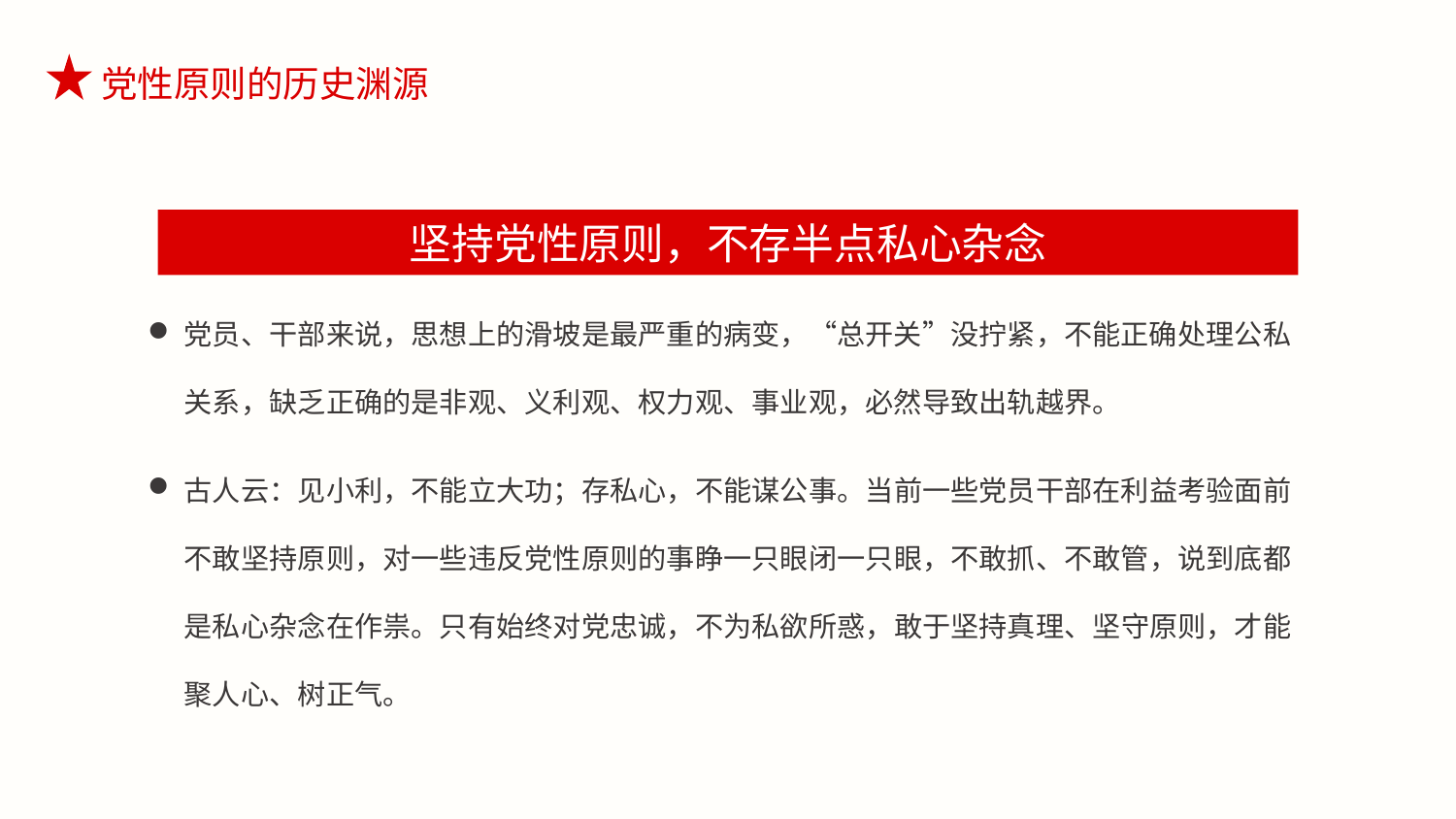

坚持党性原则，不存半点私心杂念
党员、干部来说，思想上的滑坡是最严重的病变，“总开关”没拧紧，不能正确处理公私关系，缺乏正确的是非观、义利观、权力观、事业观，必然导致出轨越界。
古人云：见小利，不能立大功；存私心，不能谋公事。当前一些党员干部在利益考验面前 不敢坚持原则，对一些违反党性原则的事睁一只眼闭一只眼，不敢抓、不敢管，说到底都是私心杂念在作祟。只有始终对党忠诚，不为私欲所惑，敢于坚持真理、坚守原则，才能聚人心、树正气。